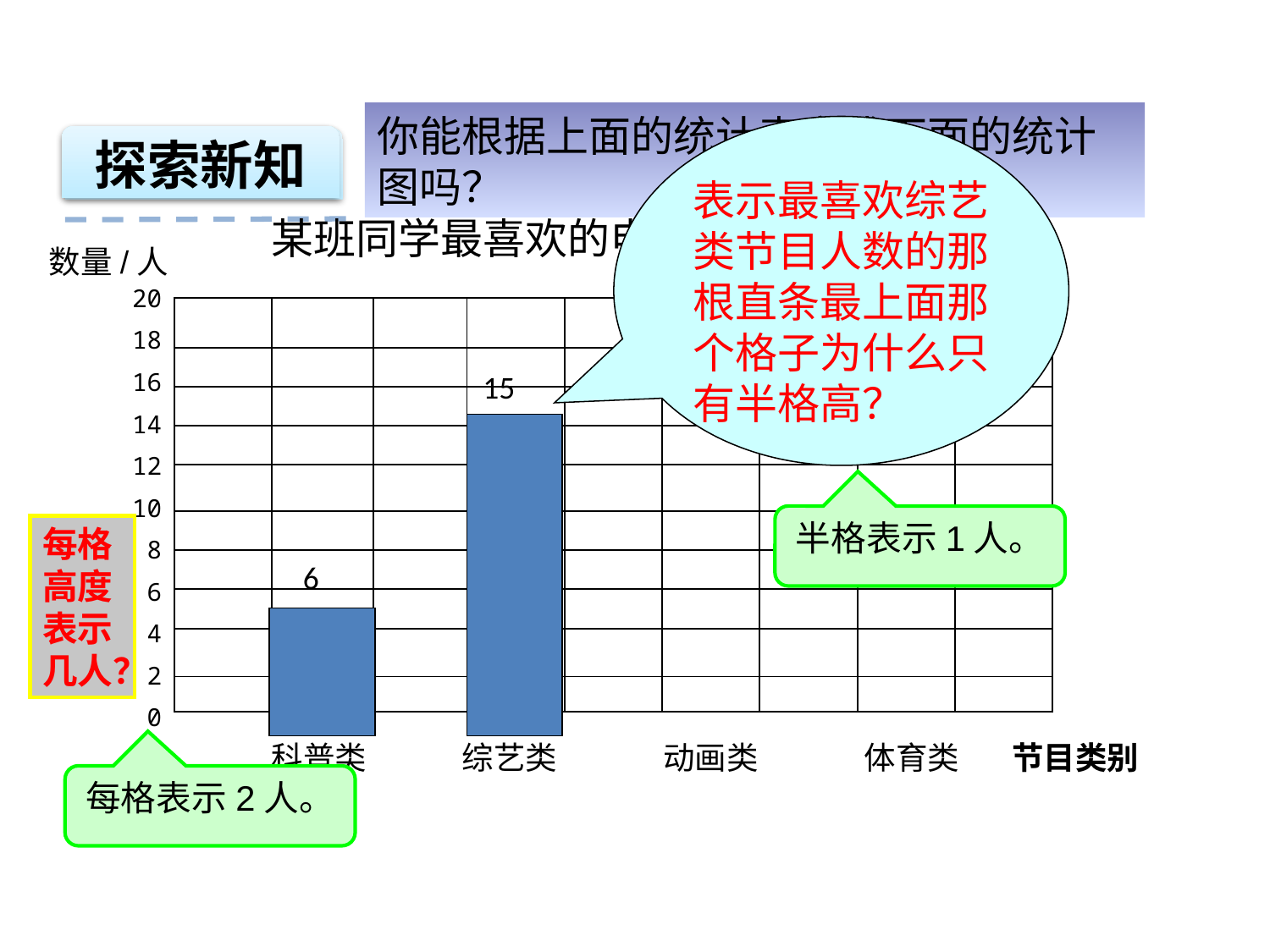

你能根据上面的统计表完成下面的统计图吗？
表示最喜欢综艺类节目人数的那根直条最上面那个格子为什么只有半格高？

探索新知

某班同学最喜欢的电视节目统计图
数量/人
年     月
20
18
16
14
12
10
8
6
4
2
0

|  |  |  |  |  |  |  |  |  |
| --- | --- | --- | --- | --- | --- | --- | --- | --- |
|  |  |  |  |  |  |  |  |  |
|  |  |  |  |  |  |  |  |  |
|  |  |  |  |  |  |  |  |  |
|  |  |  |  |  |  |  |  |  |
|  |  |  |  |  |  |  |  |  |
|  |  |  |  |  |  |  |  |  |
|  |  |  |  |  |  |  |  |  |
|  |  |  |  |  |  |  |  |  |
|  |  |  |  |  |  |  |  |  |
15

半格表示1人。
每格高度表示几人？
6

科普类
综艺类
动画类
体育类
节目类别
每格表示2人。